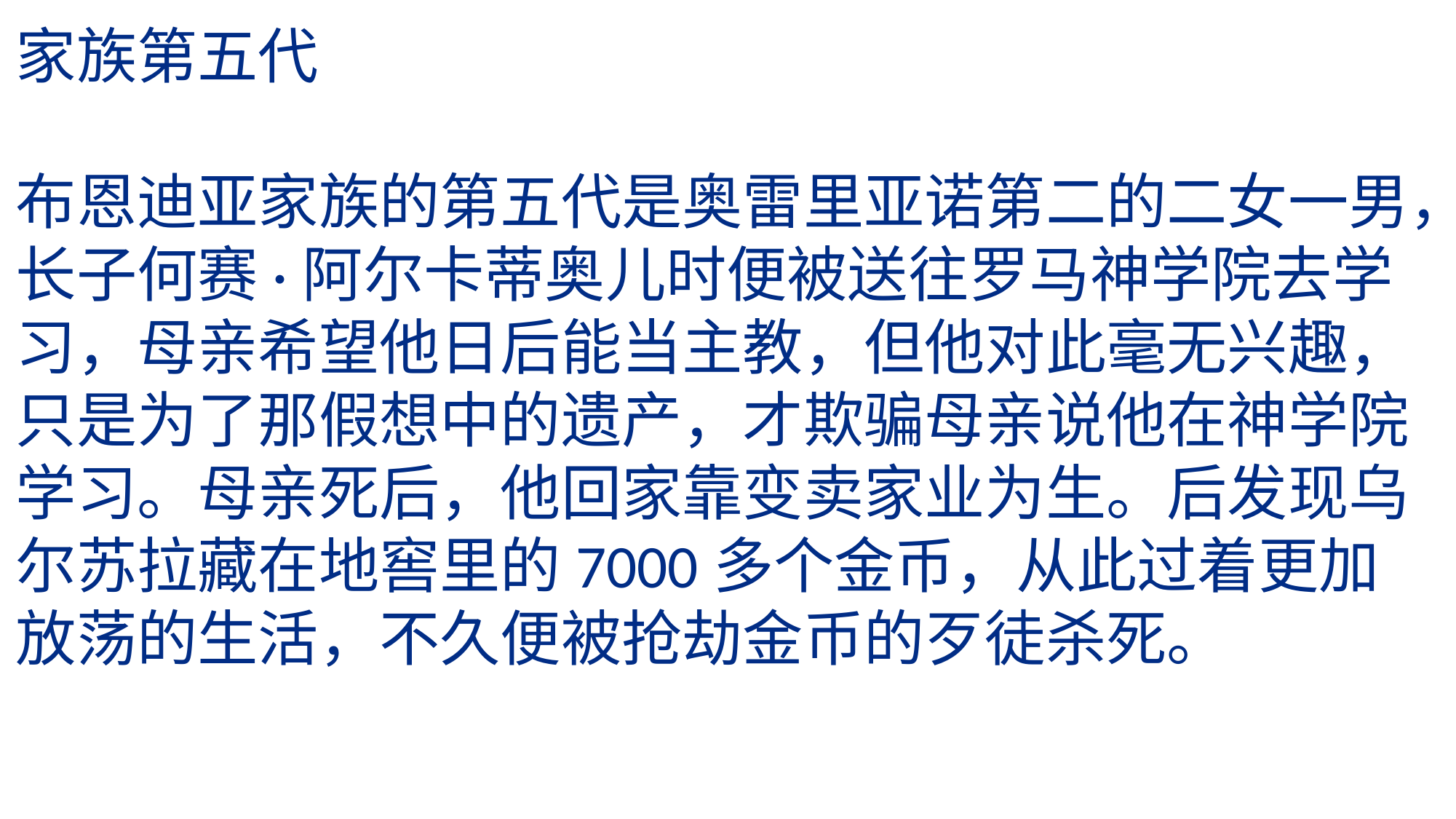

家族第五代

布恩迪亚家族的第五代是奥雷里亚诺第二的二女一男，长子何赛·阿尔卡蒂奥儿时便被送往罗马神学院去学习，母亲希望他日后能当主教，但他对此毫无兴趣，只是为了那假想中的遗产，才欺骗母亲说他在神学院学习。母亲死后，他回家靠变卖家业为生。后发现乌尔苏拉藏在地窖里的7000多个金币，从此过着更加放荡的生活，不久便被抢劫金币的歹徒杀死。